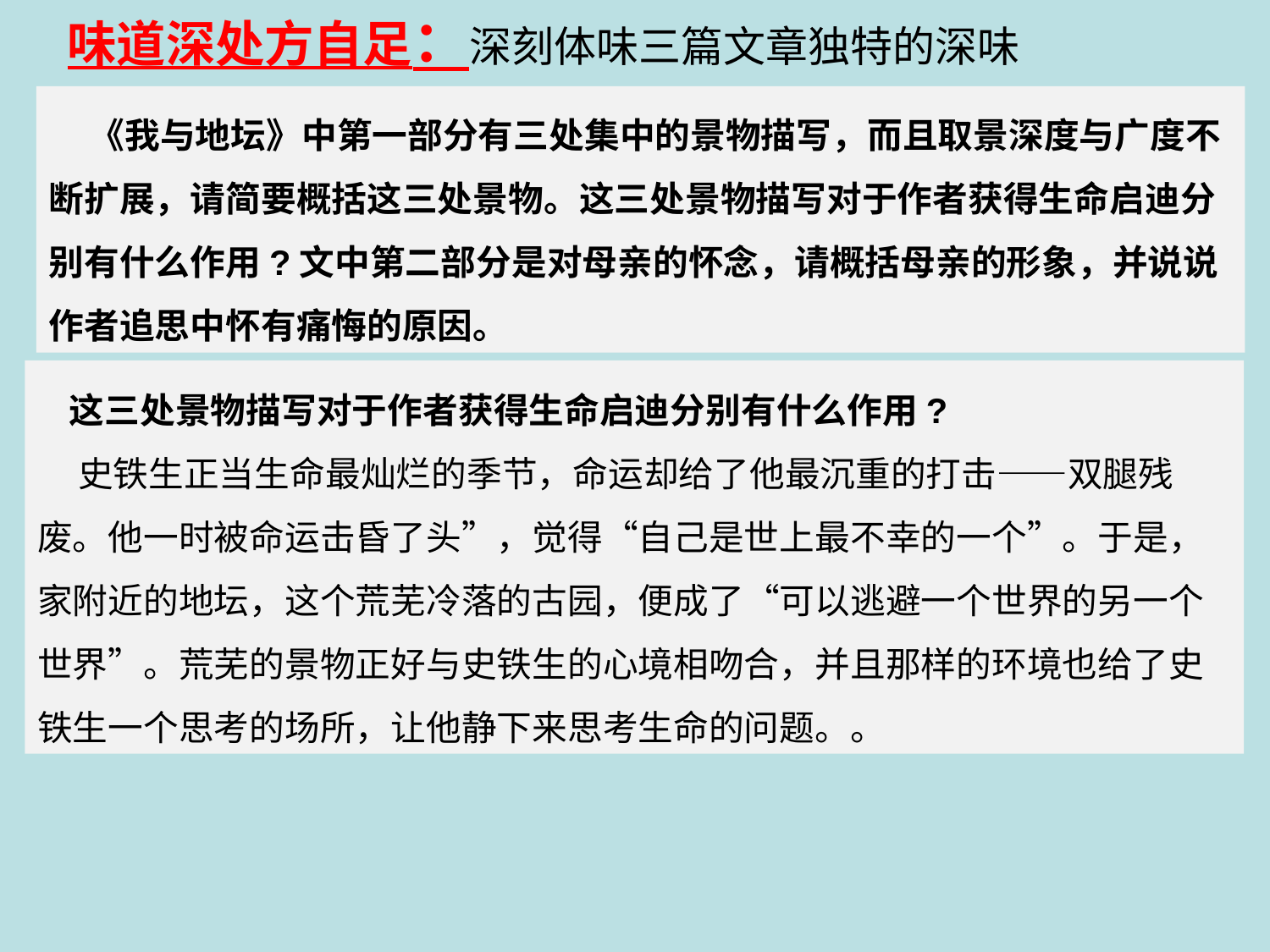

味道深处方自足：深刻体味三篇文章独特的深味
    《我与地坛》中第一部分有三处集中的景物描写，而且取景深度与广度不断扩展，请简要概括这三处景物。这三处景物描写对于作者获得生命启迪分别有什么作用?文中第二部分是对母亲的怀念，请概括母亲的形象，并说说作者追思中怀有痛悔的原因。
   这三处景物描写对于作者获得生命启迪分别有什么作用?
    史铁生正当生命最灿烂的季节，命运却给了他最沉重的打击——双腿残废。他一时被命运击昏了头”，觉得“自己是世上最不幸的一个”。于是，家附近的地坛，这个荒芜冷落的古园，便成了“可以逃避一个世界的另一个世界”。荒芜的景物正好与史铁生的心境相吻合，并且那样的环境也给了史铁生一个思考的场所，让他静下来思考生命的问题。。